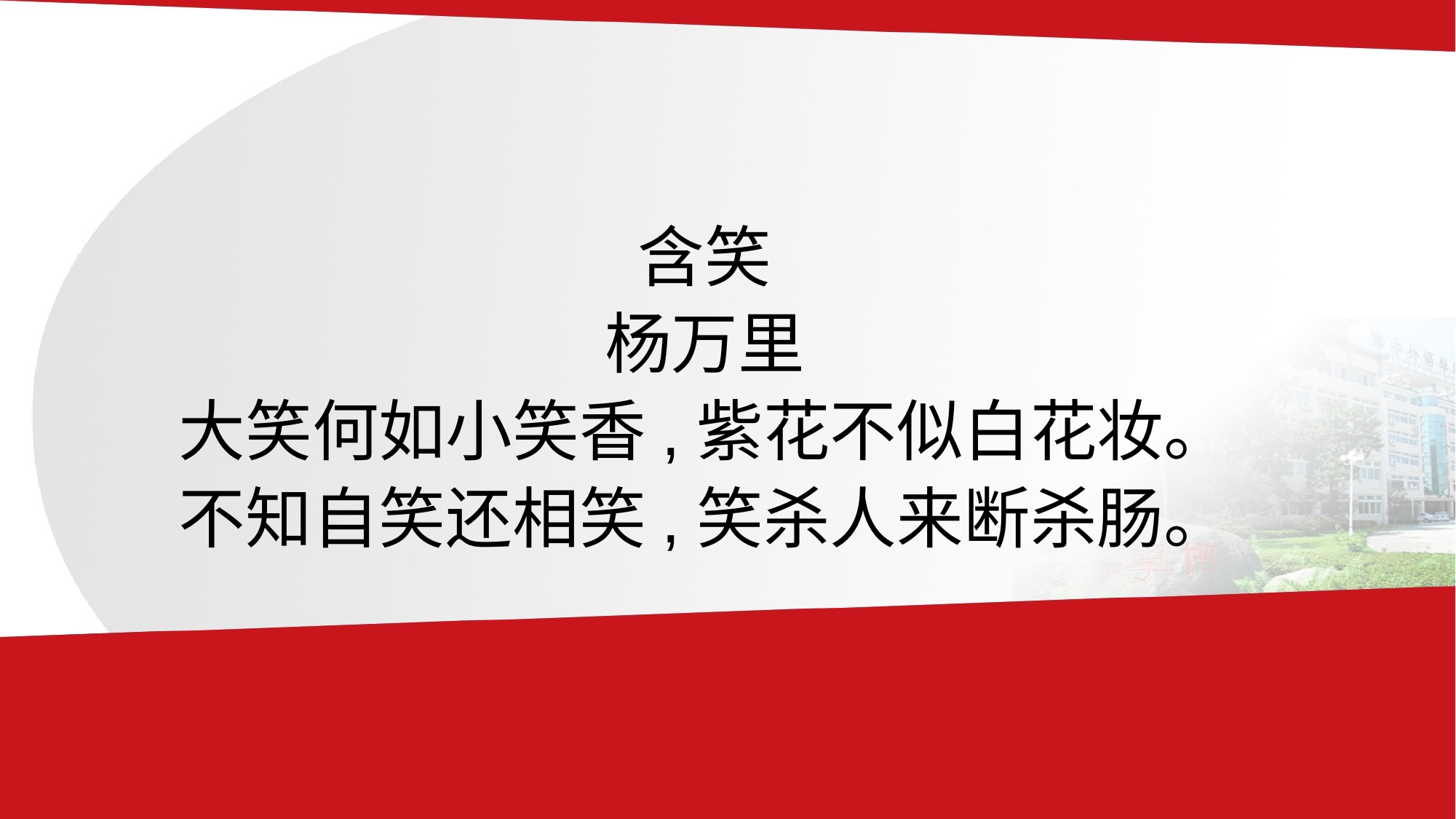

#
含笑
杨万里
大笑何如小笑香,紫花不似白花妆。
不知自笑还相笑,笑杀人来断杀肠。